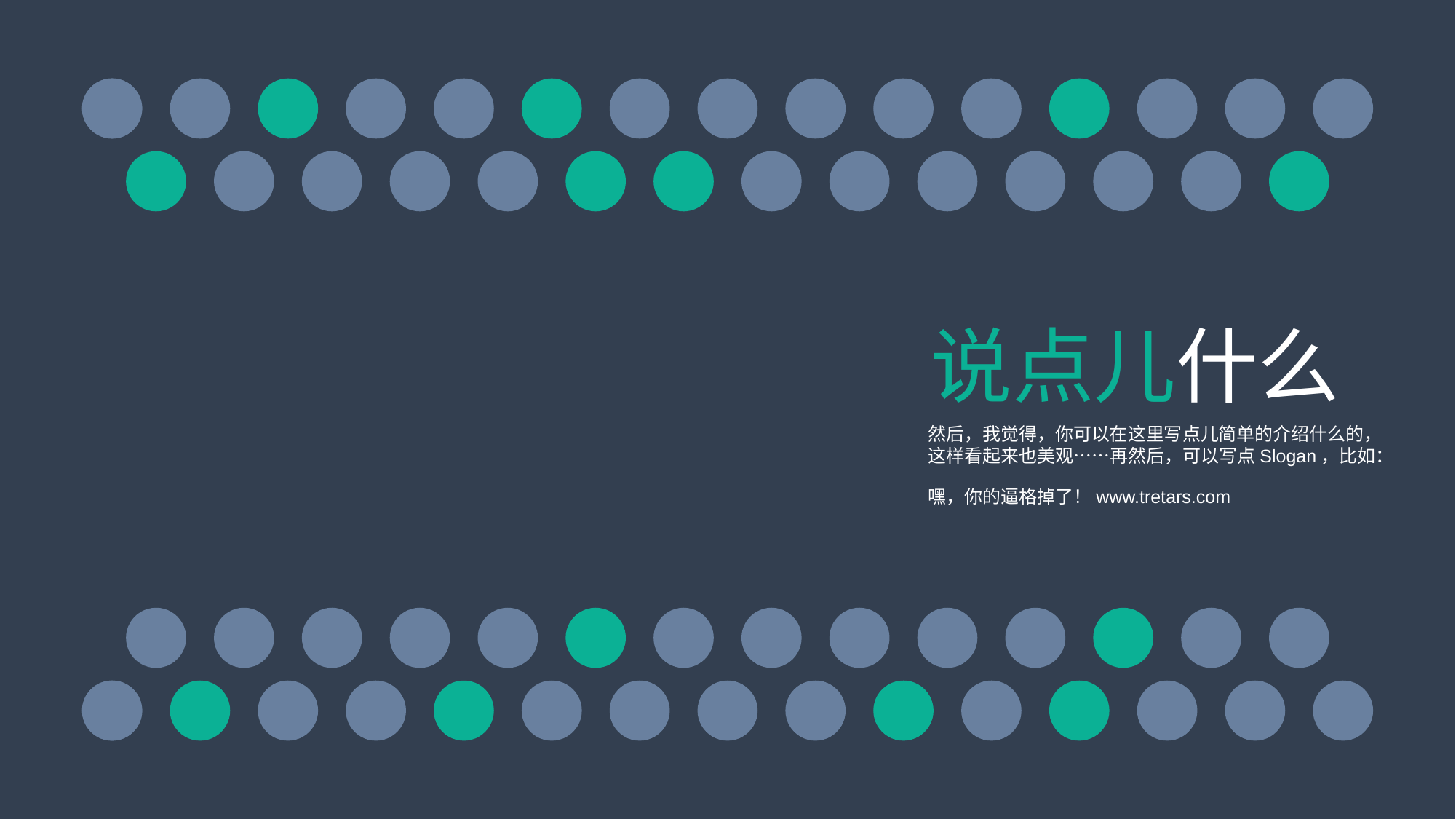

说点儿什么
然后，我觉得，你可以在这里写点儿简单的介绍什么的，这样看起来也美观……再然后，可以写点Slogan，比如：

嘿，你的逼格掉了！www.tretars.com